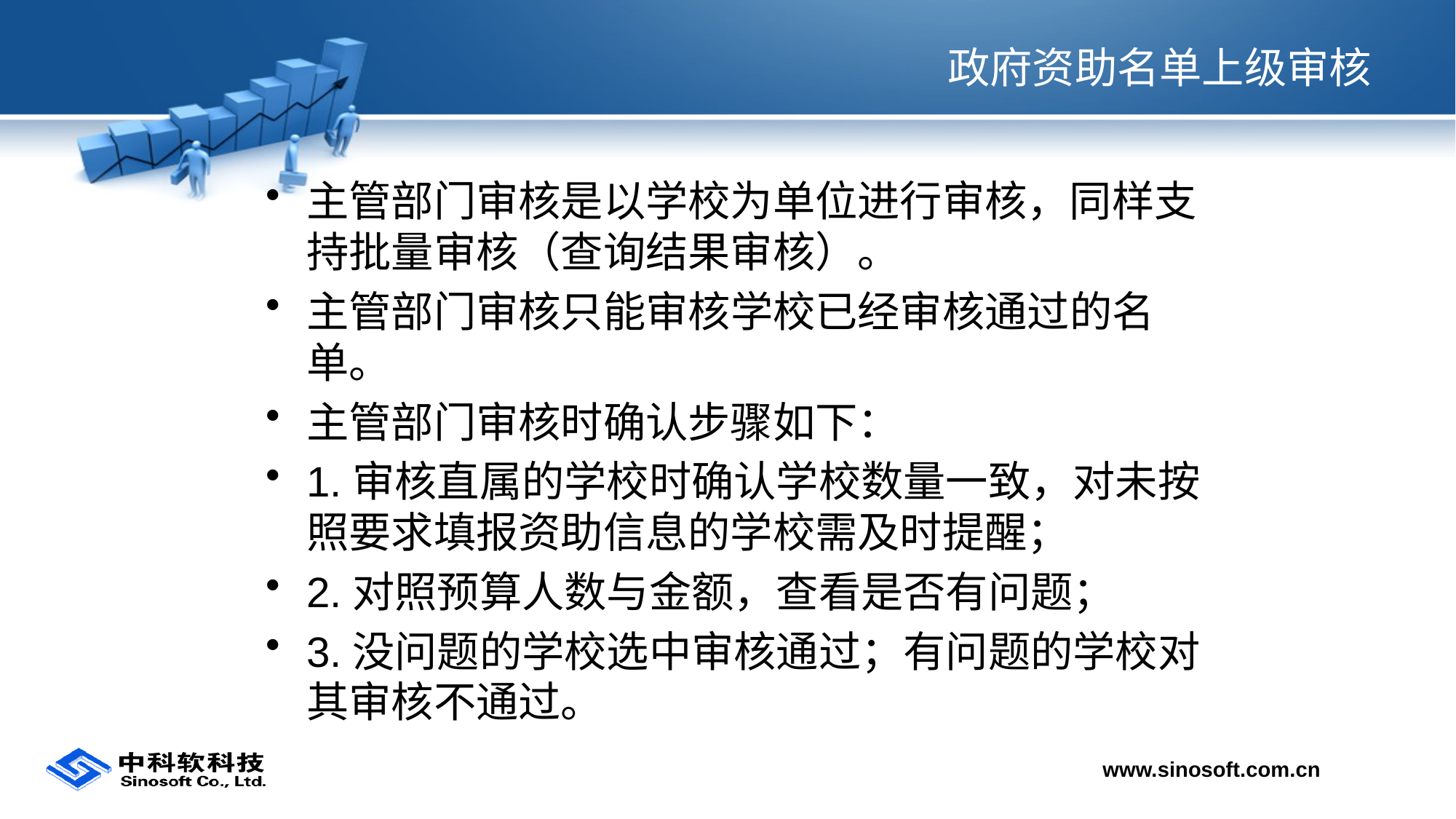

# 政府资助名单上级审核
主管部门审核是以学校为单位进行审核，同样支持批量审核（查询结果审核）。
主管部门审核只能审核学校已经审核通过的名单。
主管部门审核时确认步骤如下：
1.审核直属的学校时确认学校数量一致，对未按照要求填报资助信息的学校需及时提醒；
2.对照预算人数与金额，查看是否有问题；
3.没问题的学校选中审核通过；有问题的学校对其审核不通过。